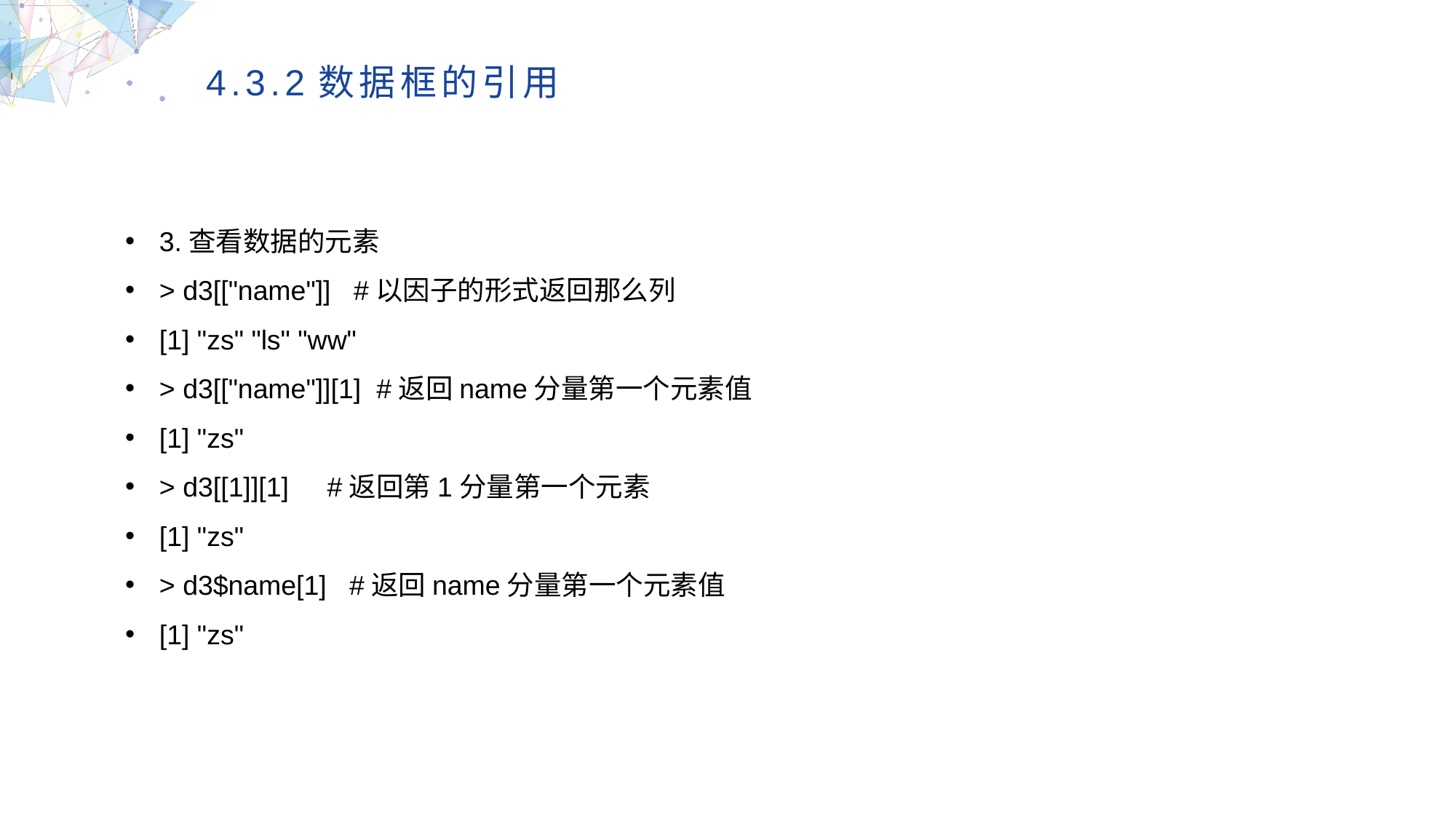

4.3.2数据框的引用
3.查看数据的元素
> d3[["name"]]   #以因子的形式返回那么列
[1] "zs" "ls" "ww"
> d3[["name"]][1]  #返回name分量第一个元素值
[1] "zs"
> d3[[1]][1]     #返回第1分量第一个元素
[1] "zs"
> d3$name[1]   #返回name分量第一个元素值
[1] "zs"

MULTIPURPOSE PRESENTATION TEMPLATE | UNIQUE DESIGN
Welcome Message
Please replace text, click add relevant headline, modify the text content, also can copy your content to this directly. Please replace text, click add relevant headline, modify the text content, also can copy your content to this directly.